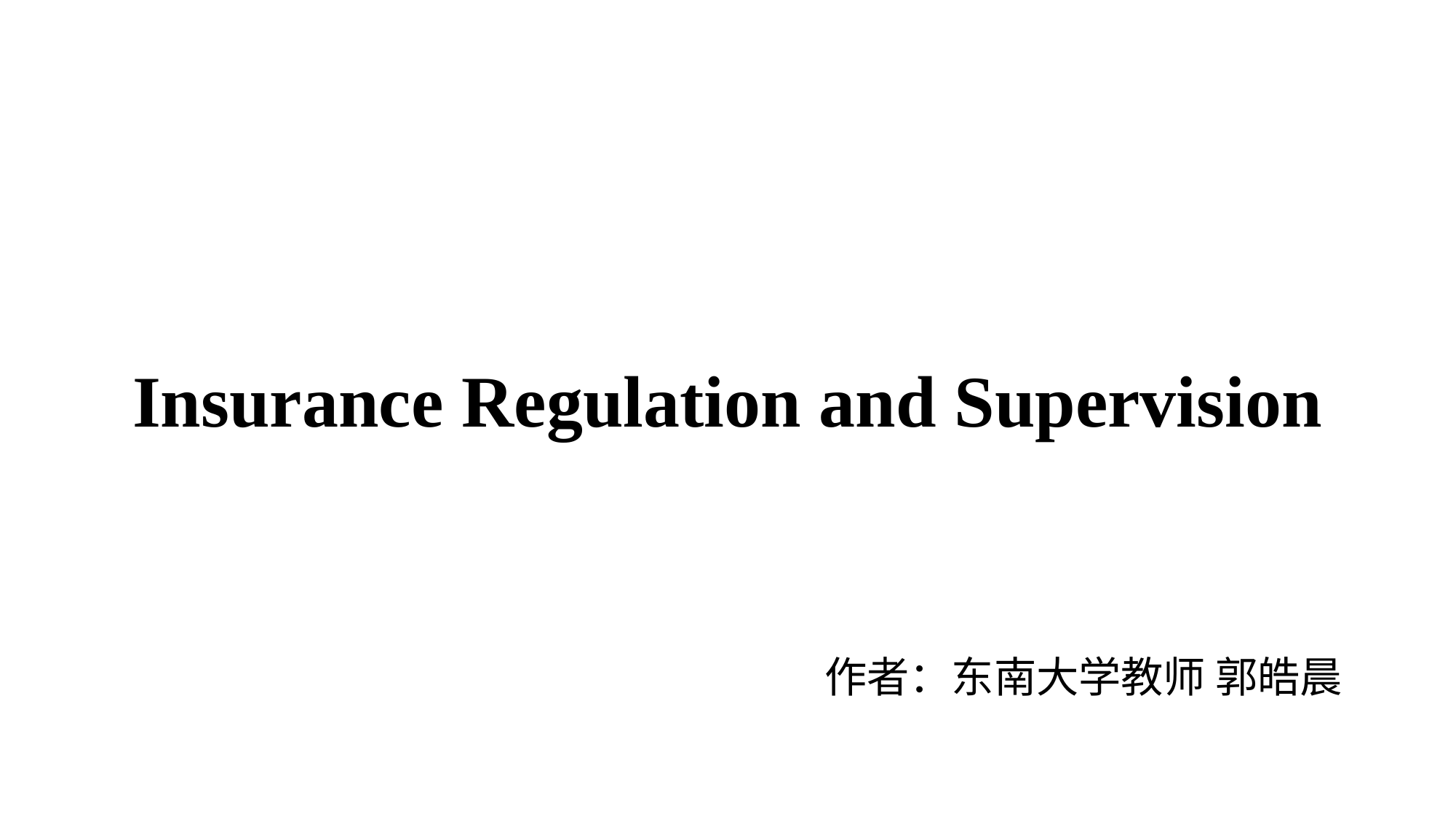

# Insurance Regulation and Supervision
作者：东南大学教师 郭皓晨